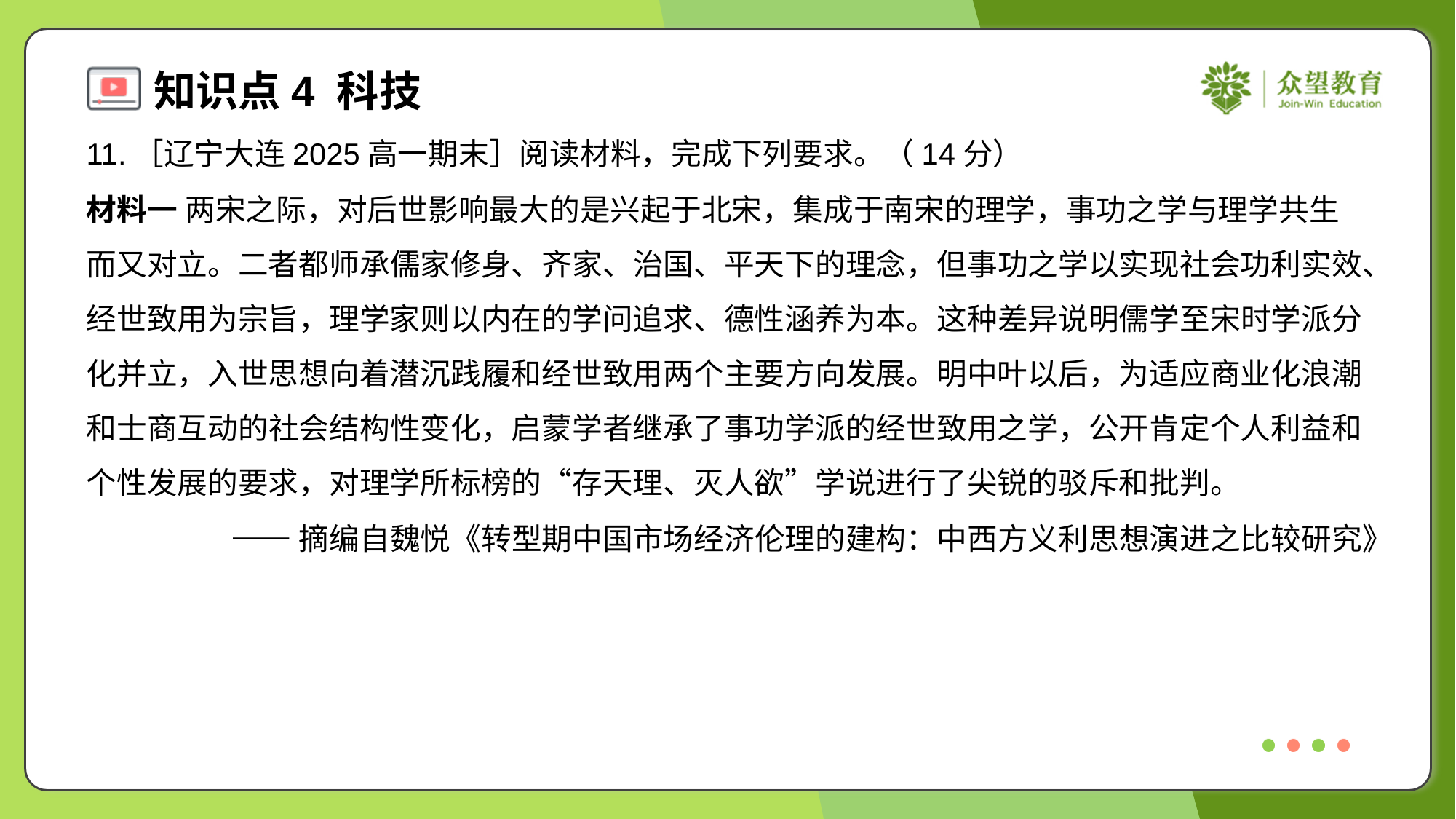

11.［辽宁大连2025高一期末］阅读材料，完成下列要求。（14分）
材料一 两宋之际，对后世影响最大的是兴起于北宋，集成于南宋的理学，事功之学与理学共生
而又对立。二者都师承儒家修身、齐家、治国、平天下的理念，但事功之学以实现社会功利实效、
经世致用为宗旨，理学家则以内在的学问追求、德性涵养为本。这种差异说明儒学至宋时学派分
化并立，入世思想向着潜沉践履和经世致用两个主要方向发展。明中叶以后，为适应商业化浪潮
和士商互动的社会结构性变化，启蒙学者继承了事功学派的经世致用之学，公开肯定个人利益和
个性发展的要求，对理学所标榜的“存天理、灭人欲”学说进行了尖锐的驳斥和批判。
——摘编自魏悦《转型期中国市场经济伦理的建构：中西方义利思想演进之比较研究》